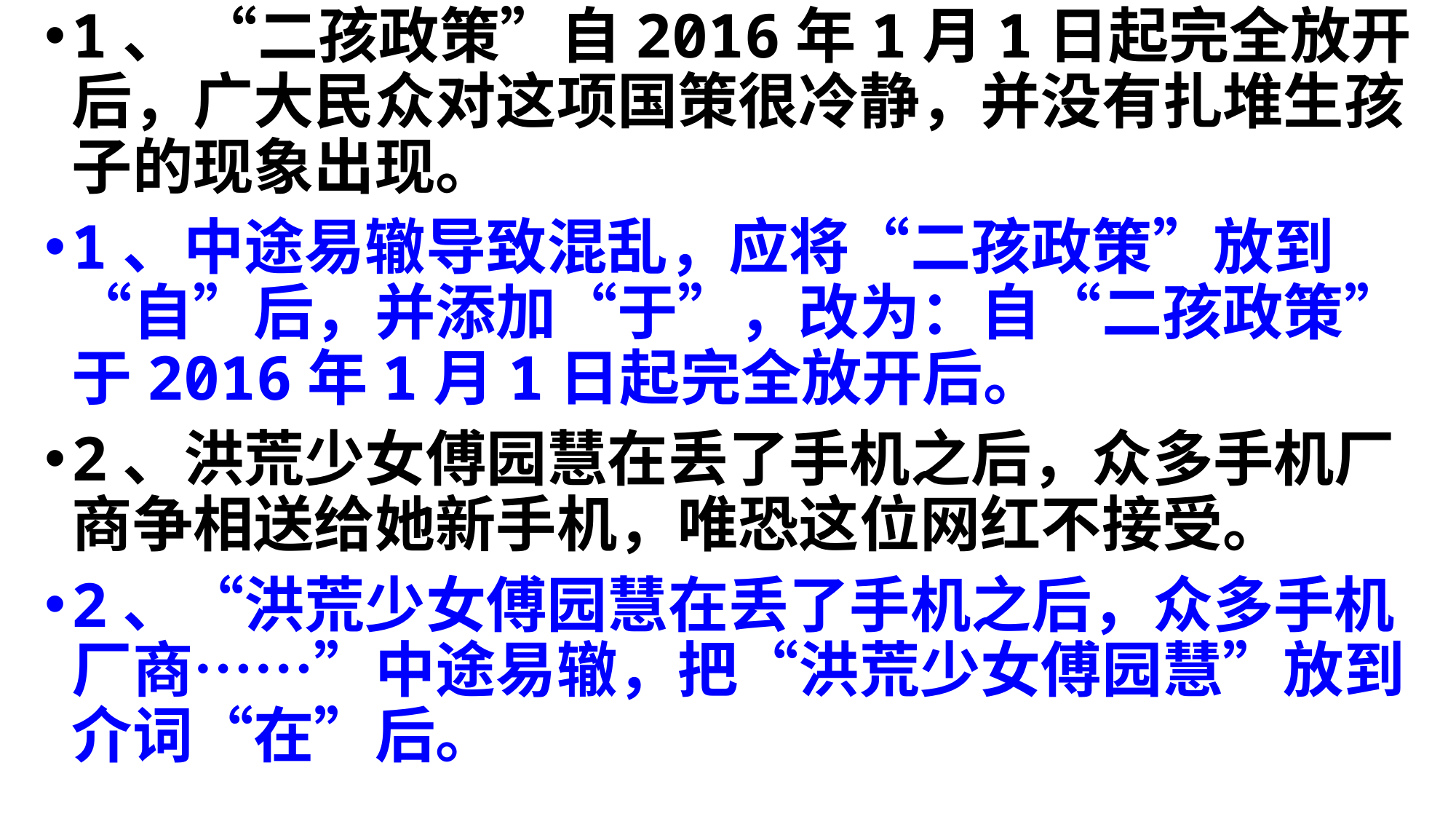

1、 “二孩政策”自2016年1月1日起完全放开后，广大民众对这项国策很冷静，并没有扎堆生孩子的现象出现。
1、中途易辙导致混乱，应将“二孩政策”放到“自”后，并添加“于”，改为：自“二孩政策”于2016年1月1日起完全放开后。
2、洪荒少女傅园慧在丢了手机之后，众多手机厂商争相送给她新手机，唯恐这位网红不接受。
2、“洪荒少女傅园慧在丢了手机之后，众多手机厂商……”中途易辙，把“洪荒少女傅园慧”放到介词“在”后。